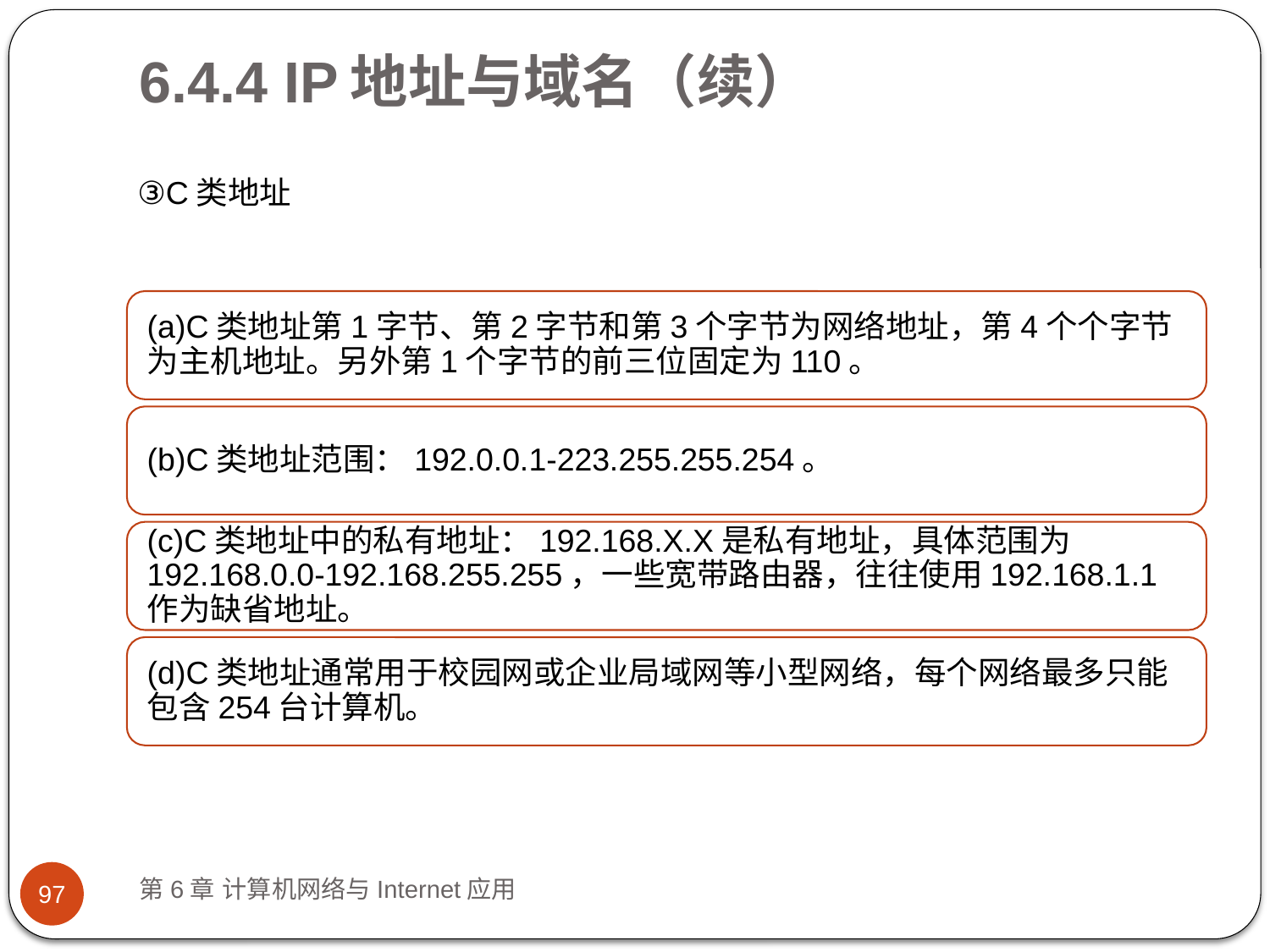

# 6.4.4 IP地址与域名（续）
③C类地址

(a)C类地址第1字节、第2字节和第3个字节为网络地址，第4个个字节为主机地址。另外第1个字节的前三位固定为110。
(b)C类地址范围：192.0.0.1-223.255.255.254。
(c)C类地址中的私有地址：192.168.X.X是私有地址，具体范围为192.168.0.0-192.168.255.255，一些宽带路由器，往往使用192.168.1.1作为缺省地址。
(d)C类地址通常用于校园网或企业局域网等小型网络，每个网络最多只能包含254台计算机。
第6章 计算机网络与Internet应用
97